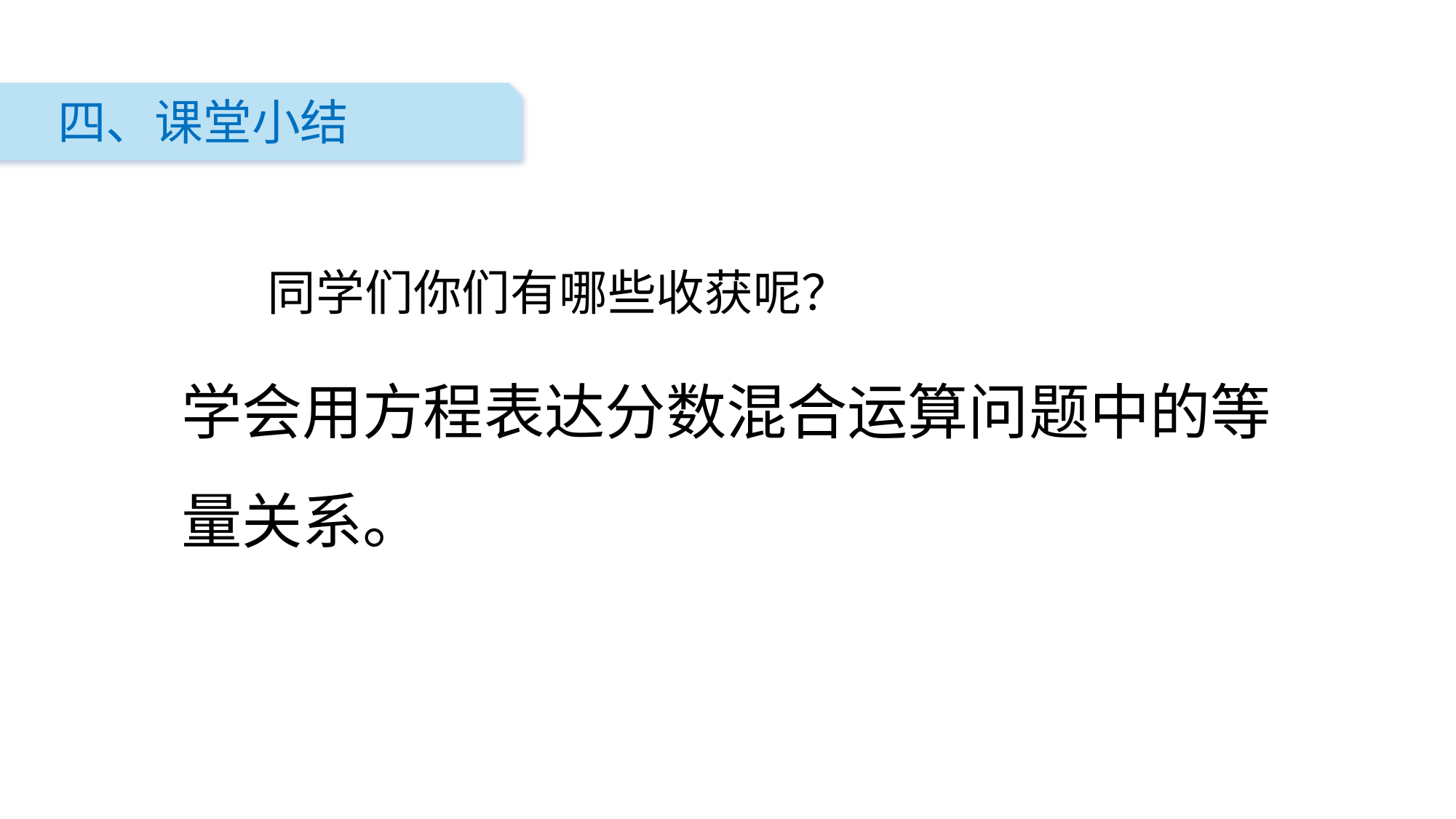

四、课堂小结
同学们你们有哪些收获呢？
学会用方程表达分数混合运算问题中的等量关系。